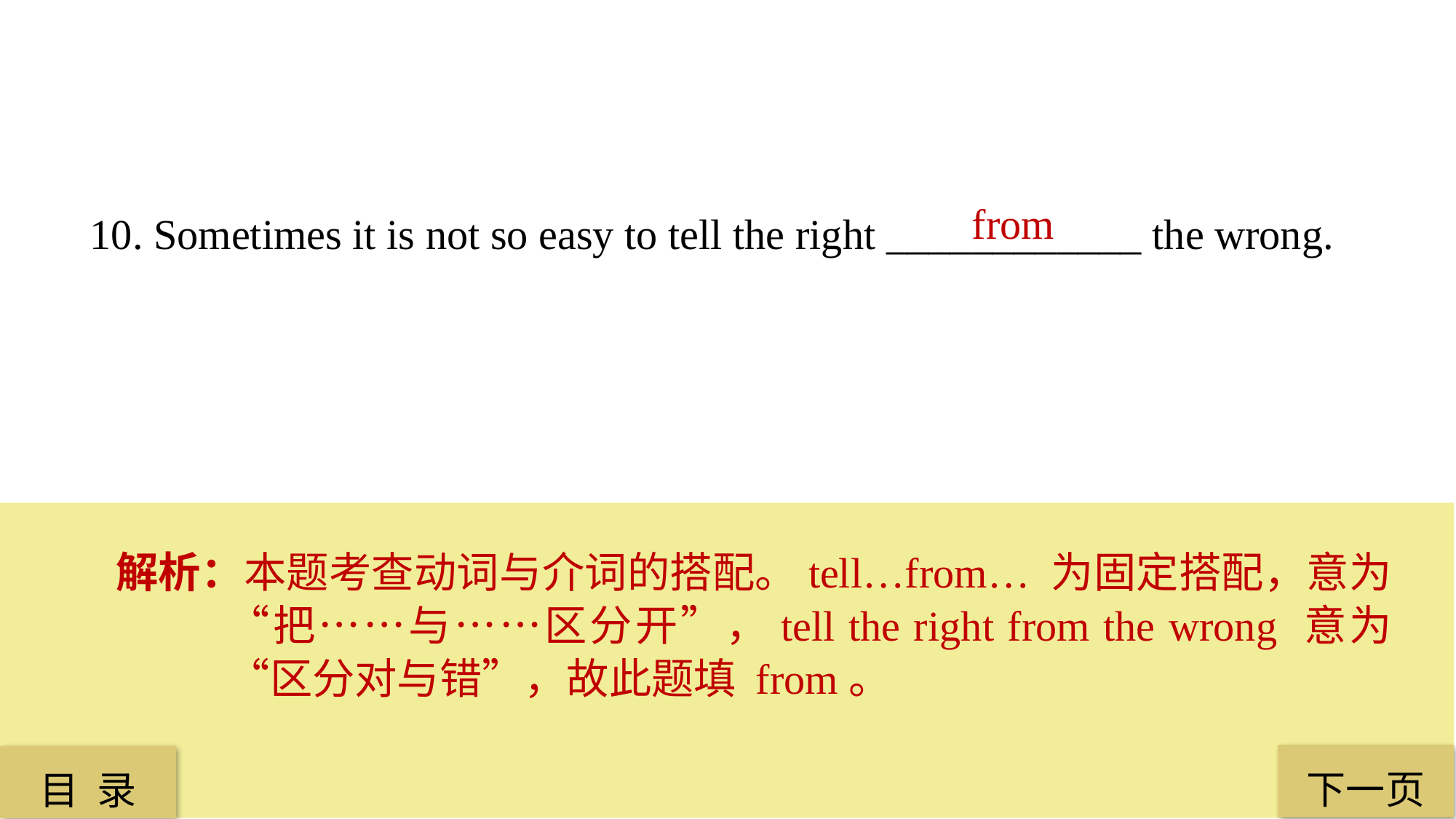

from
10. Sometimes it is not so easy to tell the right ____________ the wrong.
解析：本题考查动词与介词的搭配。tell…from… 为固定搭配，意为“把……与……区分开”，tell the right from the wrong 意为“区分对与错”，故此题填 from。